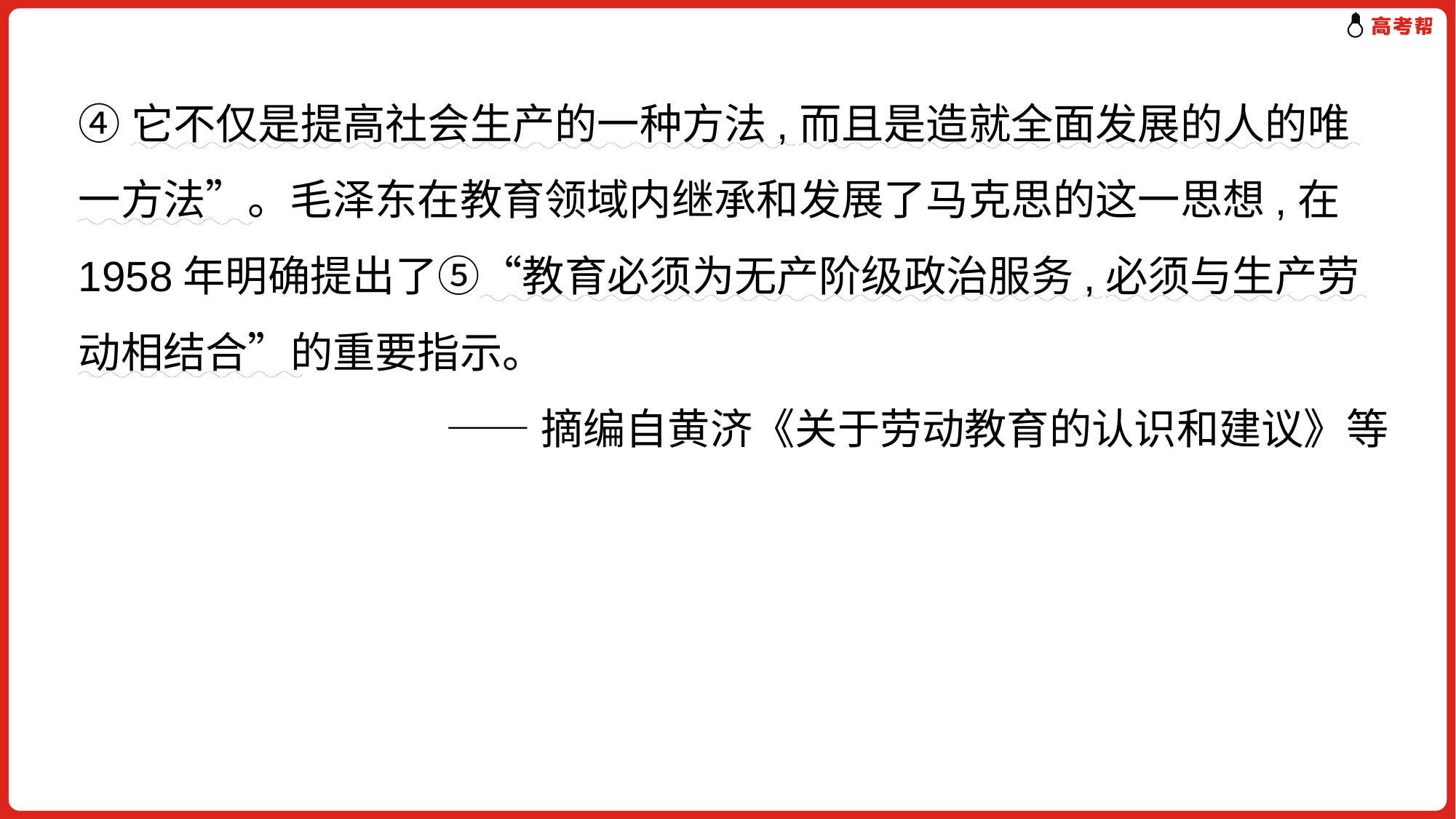

④它不仅是提高社会生产的一种方法,而且是造就全面发展的人的唯一方法”。毛泽东在教育领域内继承和发展了马克思的这一思想,在1958年明确提出了⑤“教育必须为无产阶级政治服务,必须与生产劳动相结合”的重要指示。
——摘编自黄济《关于劳动教育的认识和建议》等